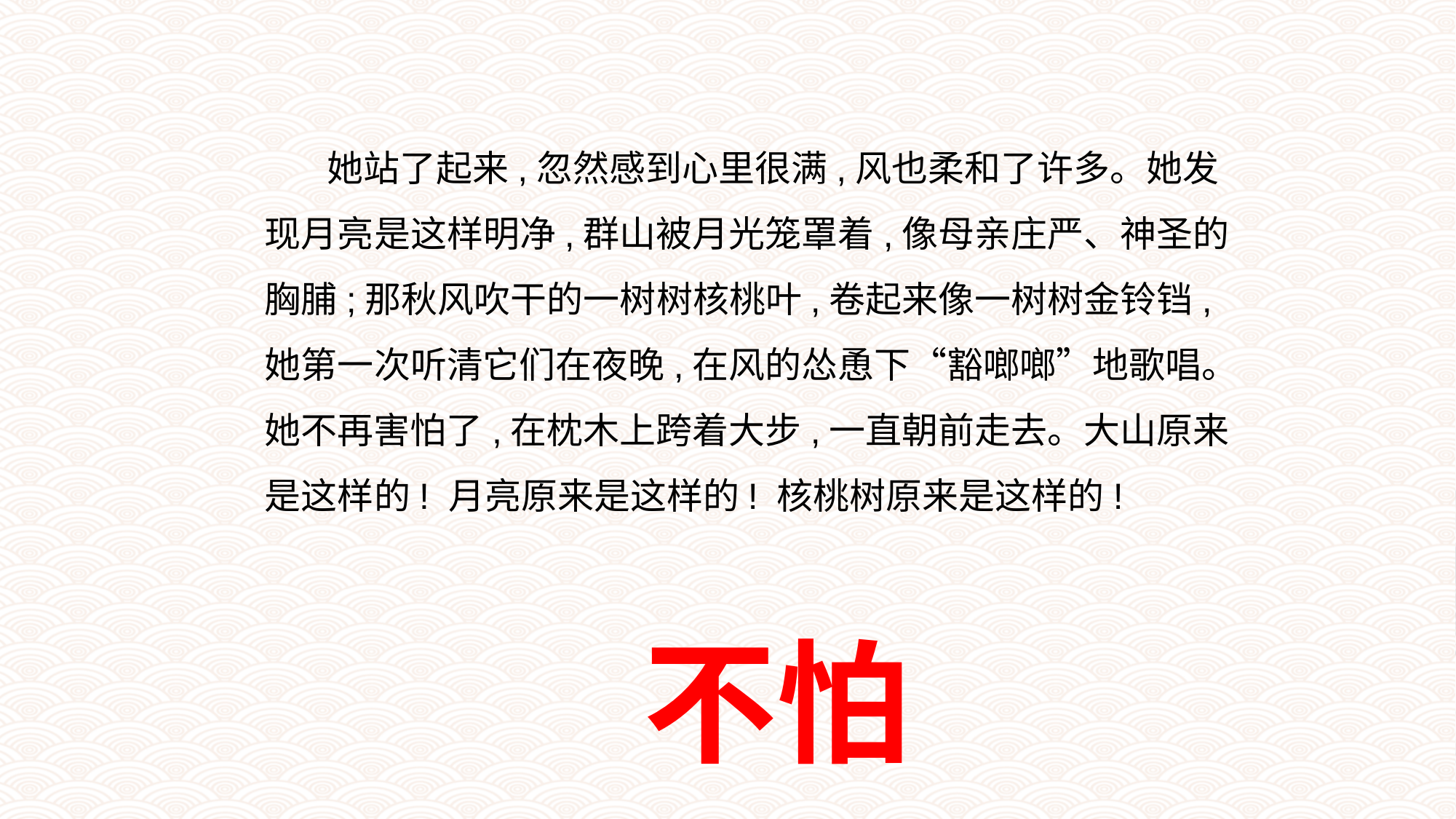

她站了起来,忽然感到心里很满,风也柔和了许多。她发现月亮是这样明净,群山被月光笼罩着,像母亲庄严、神圣的胸脯;那秋风吹干的一树树核桃叶,卷起来像一树树金铃铛,她第一次听清它们在夜晚,在风的怂恿下“豁啷啷”地歌唱。她不再害怕了,在枕木上跨着大步,一直朝前走去。大山原来是这样的! 月亮原来是这样的! 核桃树原来是这样的!
不怕